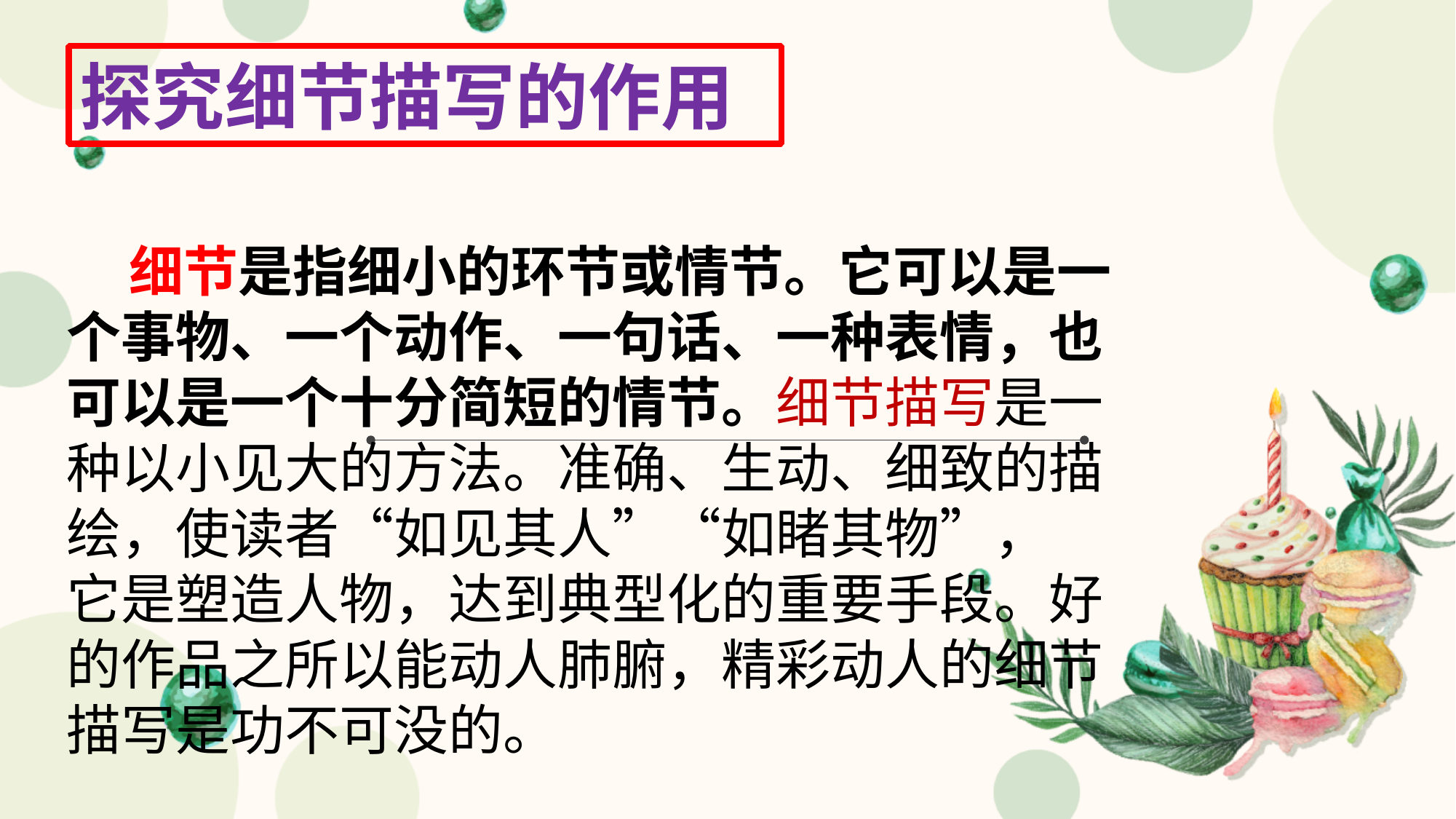

探究细节描写的作用
    细节是指细小的环节或情节。它可以是一个事物、一个动作、一句话、一种表情，也可以是一个十分简短的情节。细节描写是一种以小见大的方法。准确、生动、细致的描绘，使读者“如见其人”“如睹其物”， 它是塑造人物，达到典型化的重要手段。好的作品之所以能动人肺腑，精彩动人的细节描写是功不可没的。